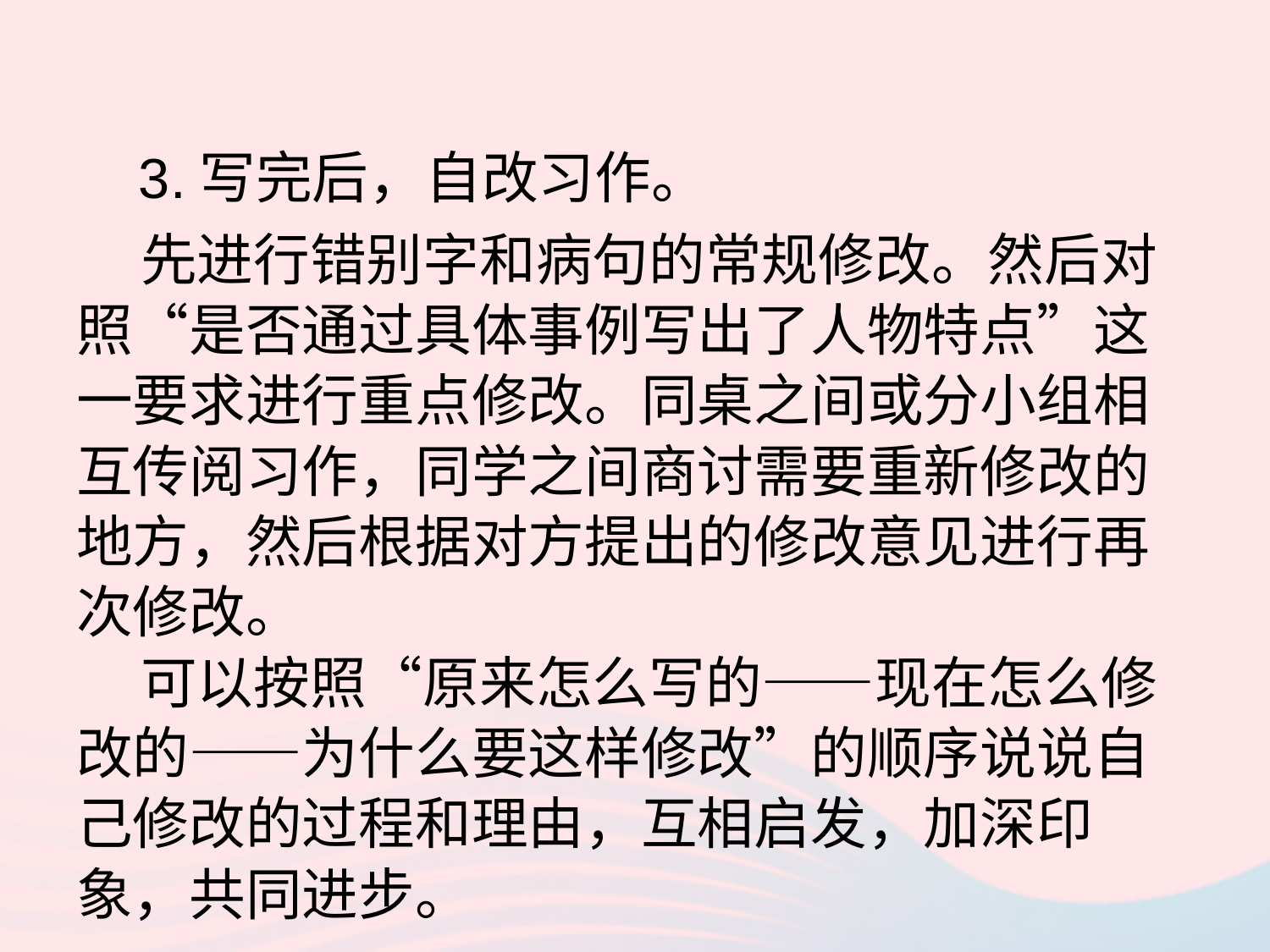

3.写完后，自改习作。
    先进行错别字和病句的常规修改。然后对照“是否通过具体事例写出了人物特点”这一要求进行重点修改。同桌之间或分小组相互传阅习作，同学之间商讨需要重新修改的地方，然后根据对方提出的修改意见进行再次修改。
    可以按照“原来怎么写的——现在怎么修改的——为什么要这样修改”的顺序说说自己修改的过程和理由，互相启发，加深印象，共同进步。